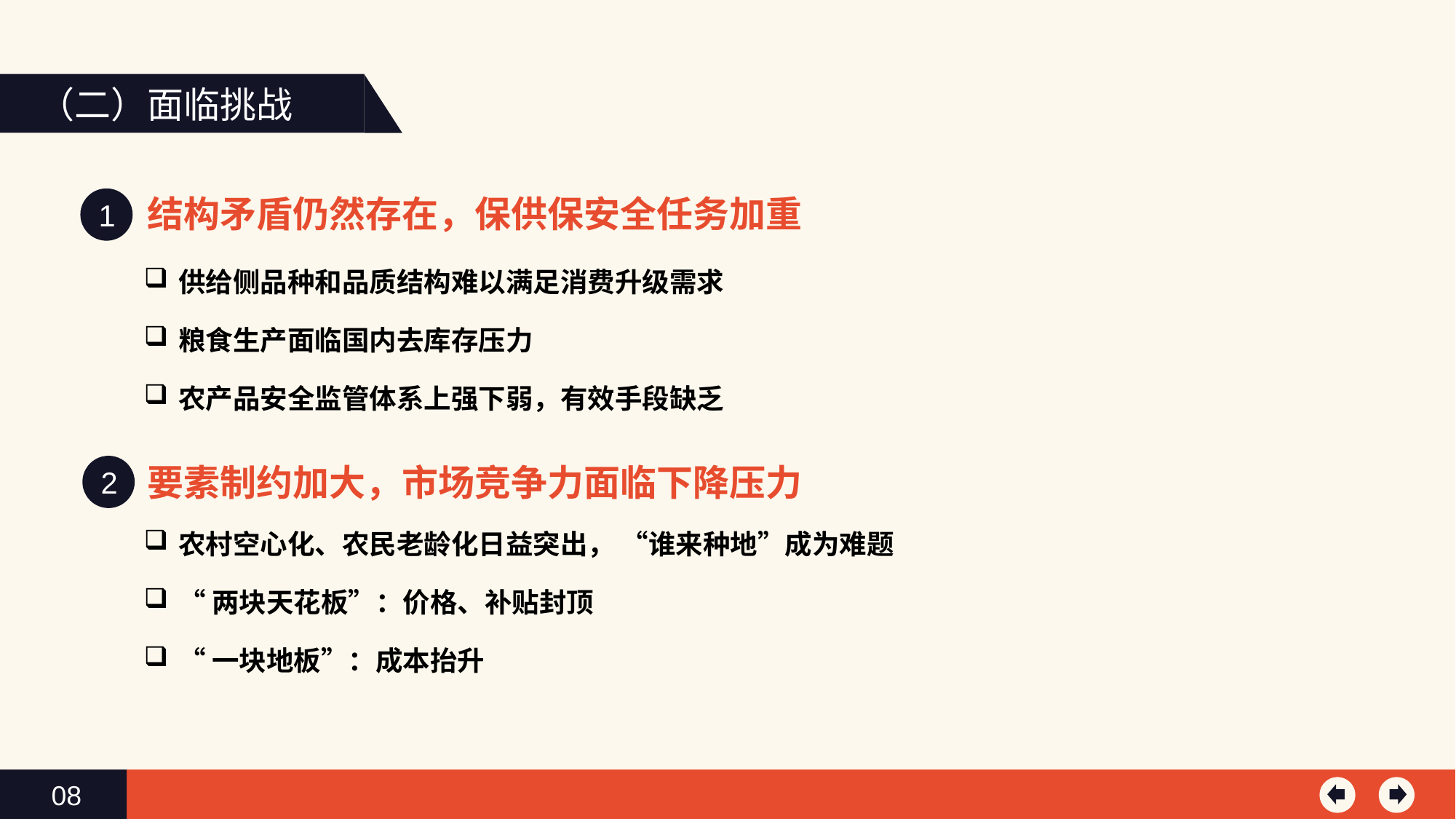

（二）面临挑战
结构矛盾仍然存在，保供保安全任务加重
1
供给侧品种和品质结构难以满足消费升级需求
粮食生产面临国内去库存压力
农产品安全监管体系上强下弱，有效手段缺乏
要素制约加大，市场竞争力面临下降压力
2
农村空心化、农民老龄化日益突出， “谁来种地”成为难题
“两块天花板”：价格、补贴封顶
“一块地板”：成本抬升
08